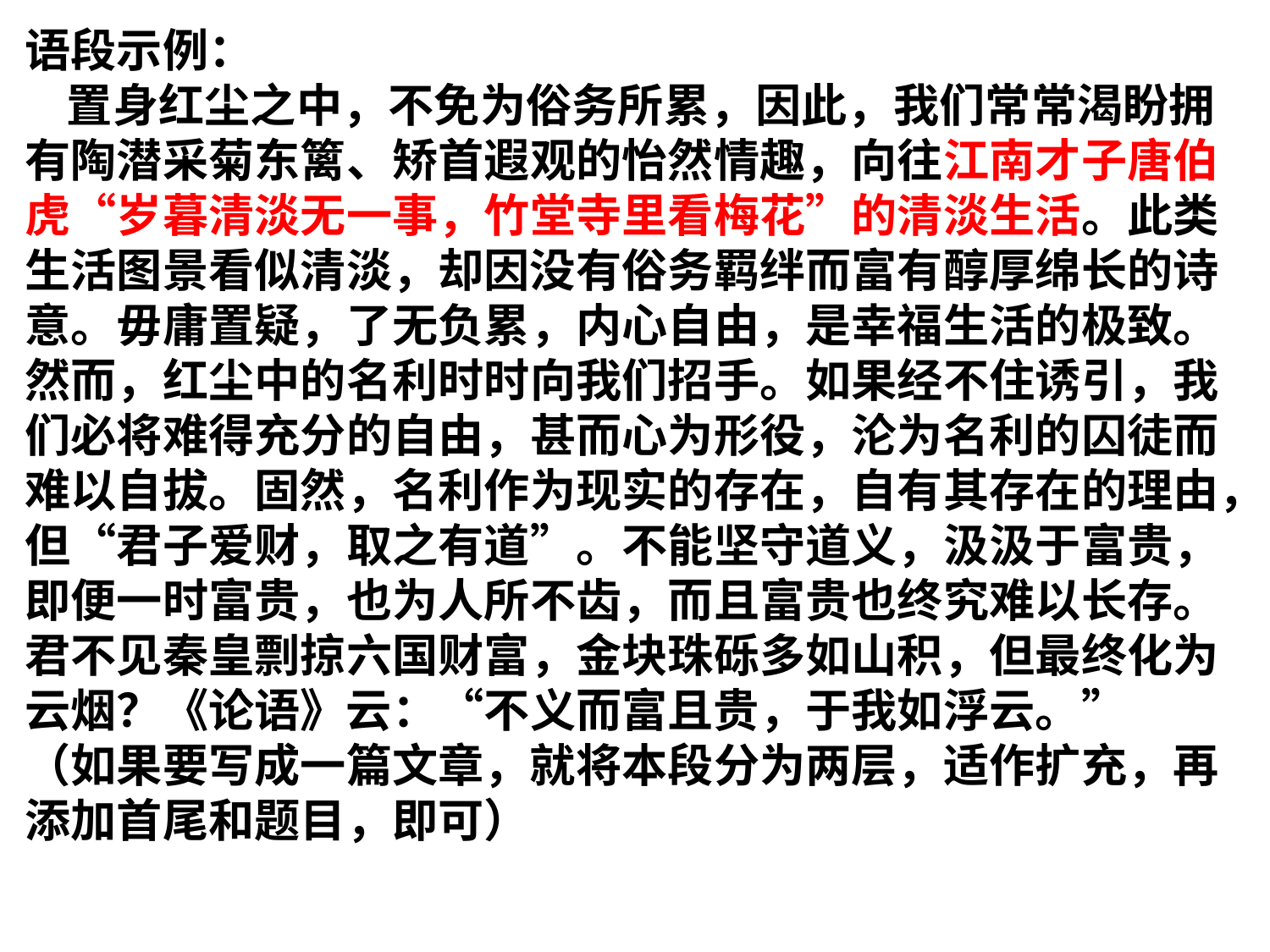

语段示例：
   置身红尘之中，不免为俗务所累，因此，我们常常渴盼拥有陶潜采菊东篱、矫首遐观的怡然情趣，向往江南才子唐伯虎“岁暮清淡无一事，竹堂寺里看梅花”的清淡生活。此类生活图景看似清淡，却因没有俗务羁绊而富有醇厚绵长的诗意。毋庸置疑，了无负累，内心自由，是幸福生活的极致。然而，红尘中的名利时时向我们招手。如果经不住诱引，我们必将难得充分的自由，甚而心为形役，沦为名利的囚徒而难以自拔。固然，名利作为现实的存在，自有其存在的理由，但“君子爱财，取之有道”。不能坚守道义，汲汲于富贵，即便一时富贵，也为人所不齿，而且富贵也终究难以长存。君不见秦皇剽掠六国财富，金块珠砾多如山积，但最终化为云烟？《论语》云：“不义而富且贵，于我如浮云。”
（如果要写成一篇文章，就将本段分为两层，适作扩充，再添加首尾和题目，即可）